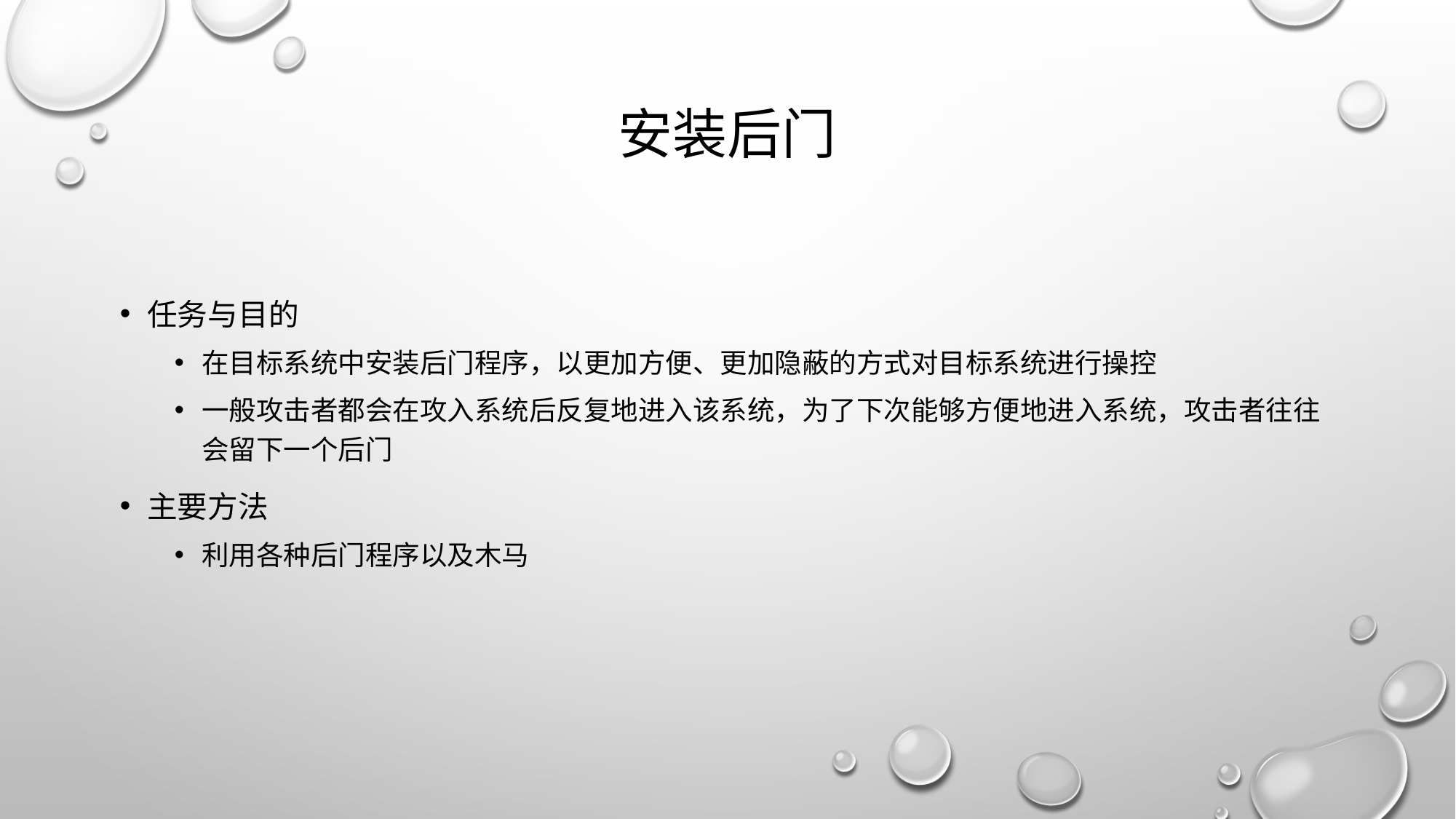

# 安装后门
任务与目的
在目标系统中安装后门程序，以更加方便、更加隐蔽的方式对目标系统进行操控
一般攻击者都会在攻入系统后反复地进入该系统，为了下次能够方便地进入系统，攻击者往往会留下一个后门
主要方法
利用各种后门程序以及木马